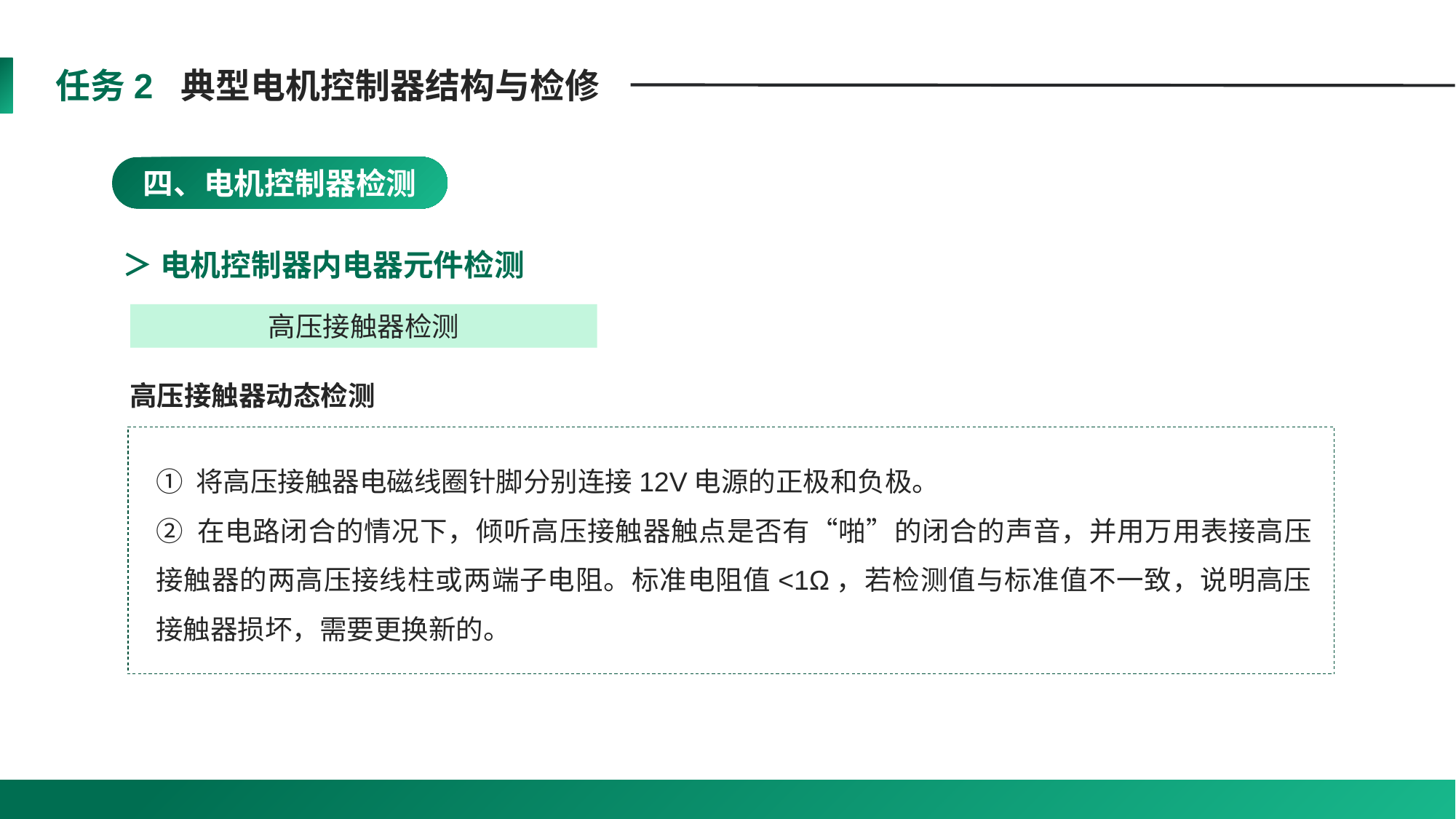

任务2  典型电机控制器结构与检修
四、电机控制器检测
＞ 电机控制器内电器元件检测
高压接触器检测
高压接触器动态检测

① 将高压接触器电磁线圈针脚分别连接12V电源的正极和负极。
② 在电路闭合的情况下，倾听高压接触器触点是否有“啪”的闭合的声音，并用万用表接高压接触器的两高压接线柱或两端子电阻。标准电阻值<1Ω，若检测值与标准值不一致，说明高压接触器损坏，需要更换新的。